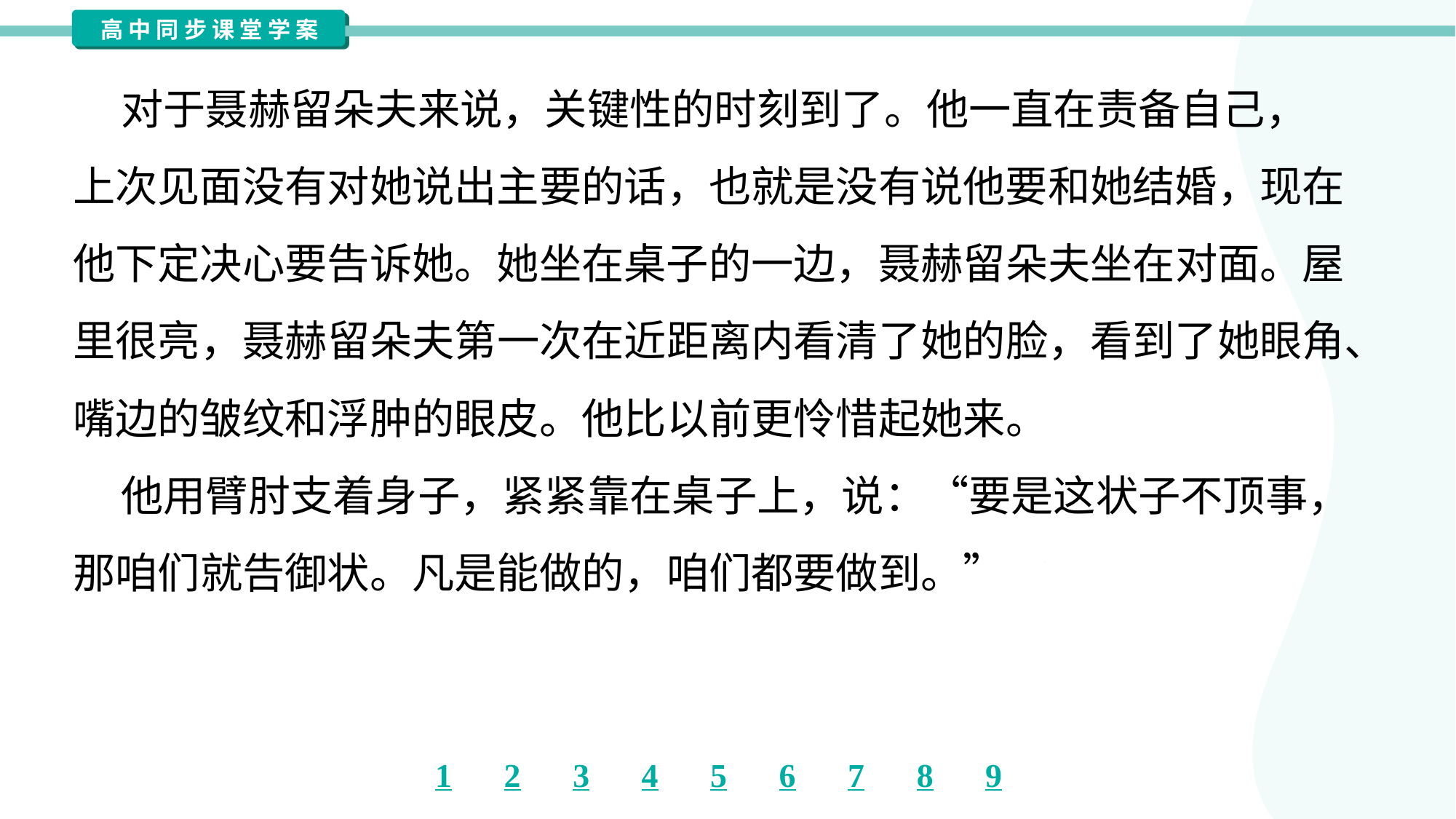

对于聂赫留朵夫来说，关键性的时刻到了。他一直在责备自己，
上次见面没有对她说出主要的话，也就是没有说他要和她结婚，现在
他下定决心要告诉她。她坐在桌子的一边，聂赫留朵夫坐在对面。屋
里很亮，聂赫留朵夫第一次在近距离内看清了她的脸，看到了她眼角、
嘴边的皱纹和浮肿的眼皮。他比以前更怜惜起她来。
    他用臂肘支着身子，紧紧靠在桌子上，说：“要是这状子不顶事，
那咱们就告御状。凡是能做的，咱们都要做到。”